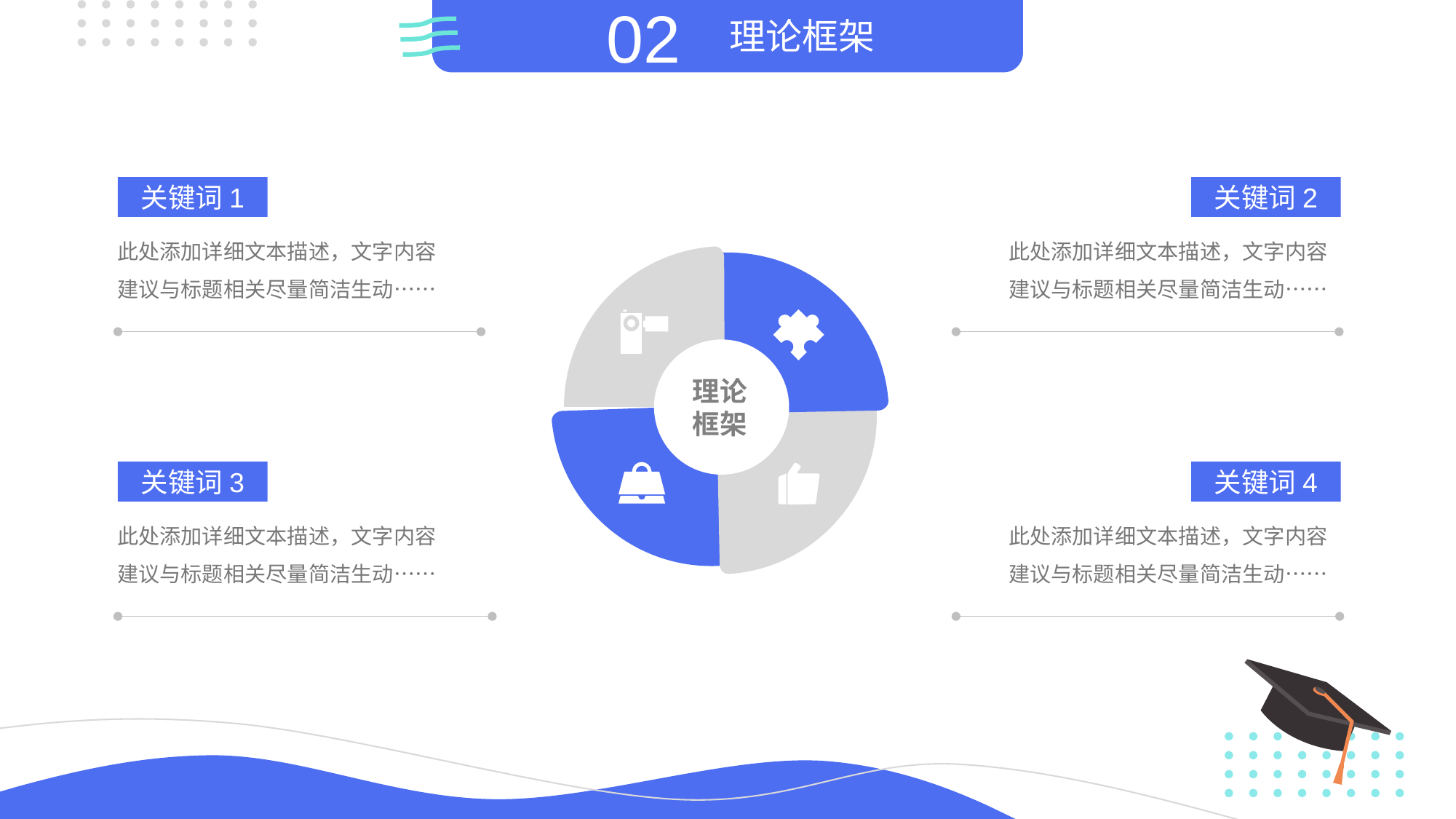

02
理论框架
关键词1

此处添加详细文本描述，文字内容建议与标题相关尽量简洁生动……
关键词2

此处添加详细文本描述，文字内容建议与标题相关尽量简洁生动……

理论框架

关键词3

此处添加详细文本描述，文字内容建议与标题相关尽量简洁生动……
关键词4

此处添加详细文本描述，文字内容建议与标题相关尽量简洁生动……